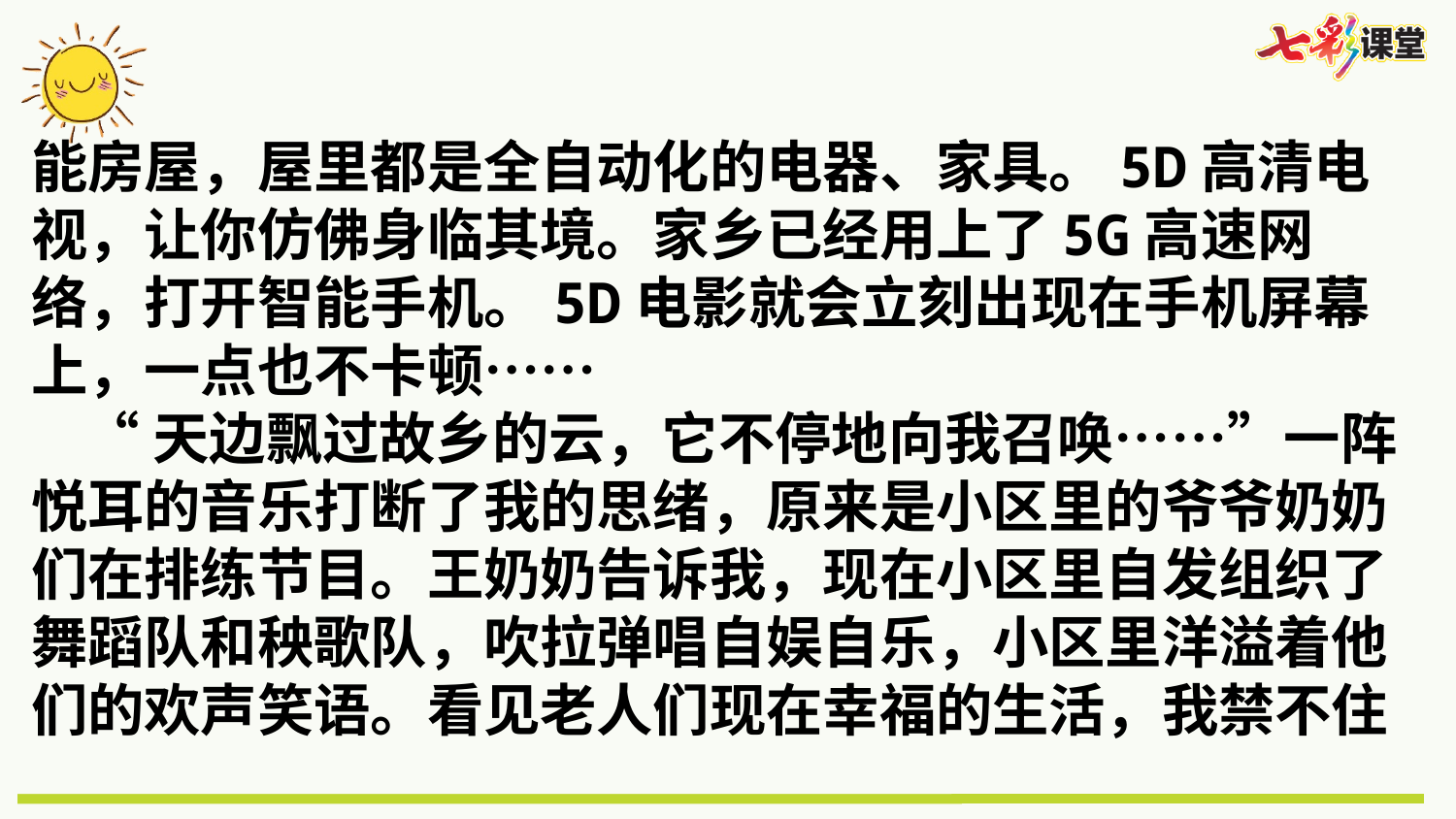

能房屋，屋里都是全自动化的电器、家具。5D高清电视，让你仿佛身临其境。家乡已经用上了5G高速网络，打开智能手机。5D电影就会立刻出现在手机屏幕上，一点也不卡顿……
    “天边飘过故乡的云，它不停地向我召唤……”一阵悦耳的音乐打断了我的思绪，原来是小区里的爷爷奶奶们在排练节目。王奶奶告诉我，现在小区里自发组织了舞蹈队和秧歌队，吹拉弹唱自娱自乐，小区里洋溢着他们的欢声笑语。看见老人们现在幸福的生活，我禁不住